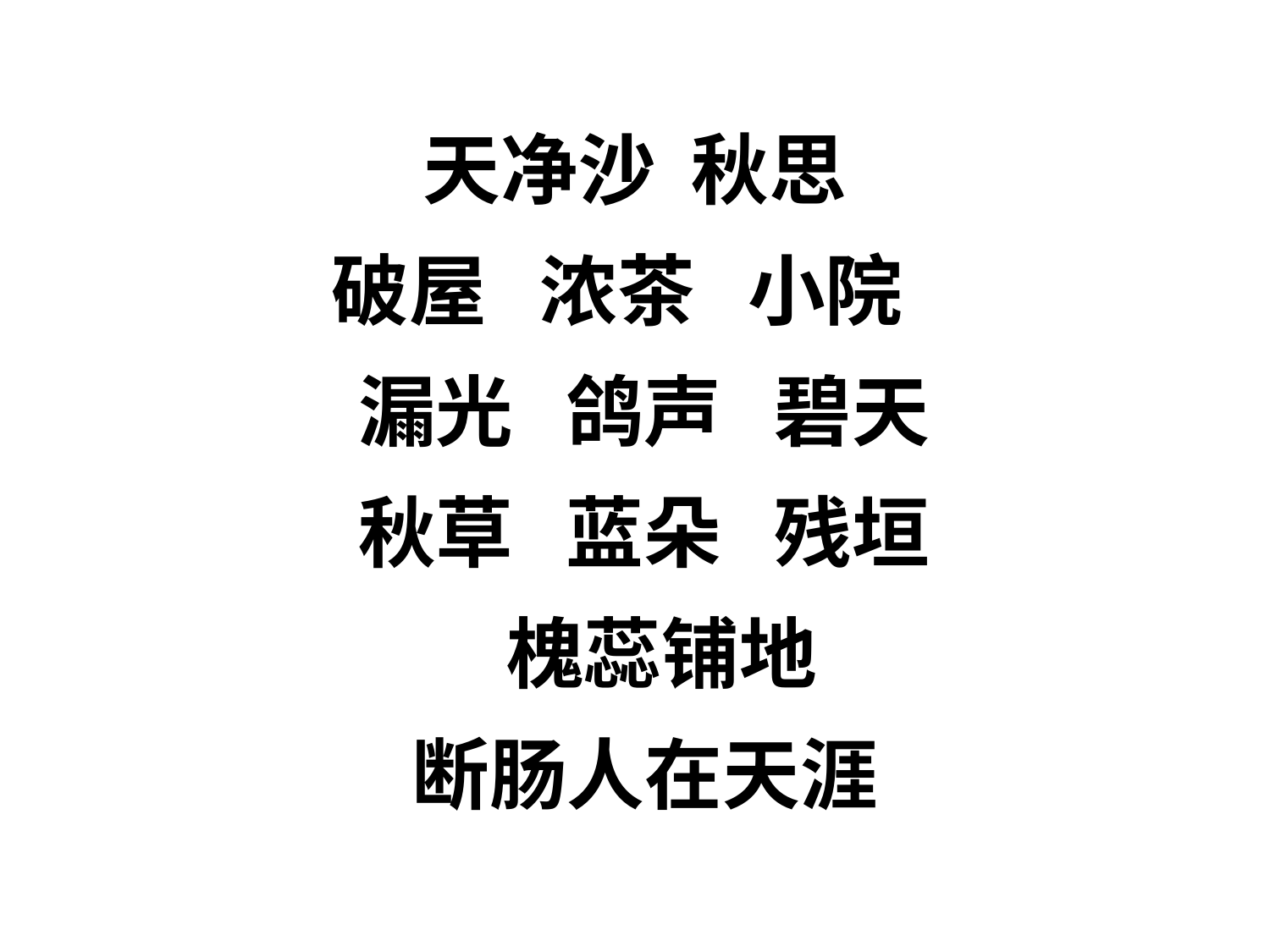

天净沙  秋思
破屋   浓茶   小院
 漏光   鸽声   碧天
 秋草   蓝朵   残垣
   槐蕊铺地
      断肠人在天涯